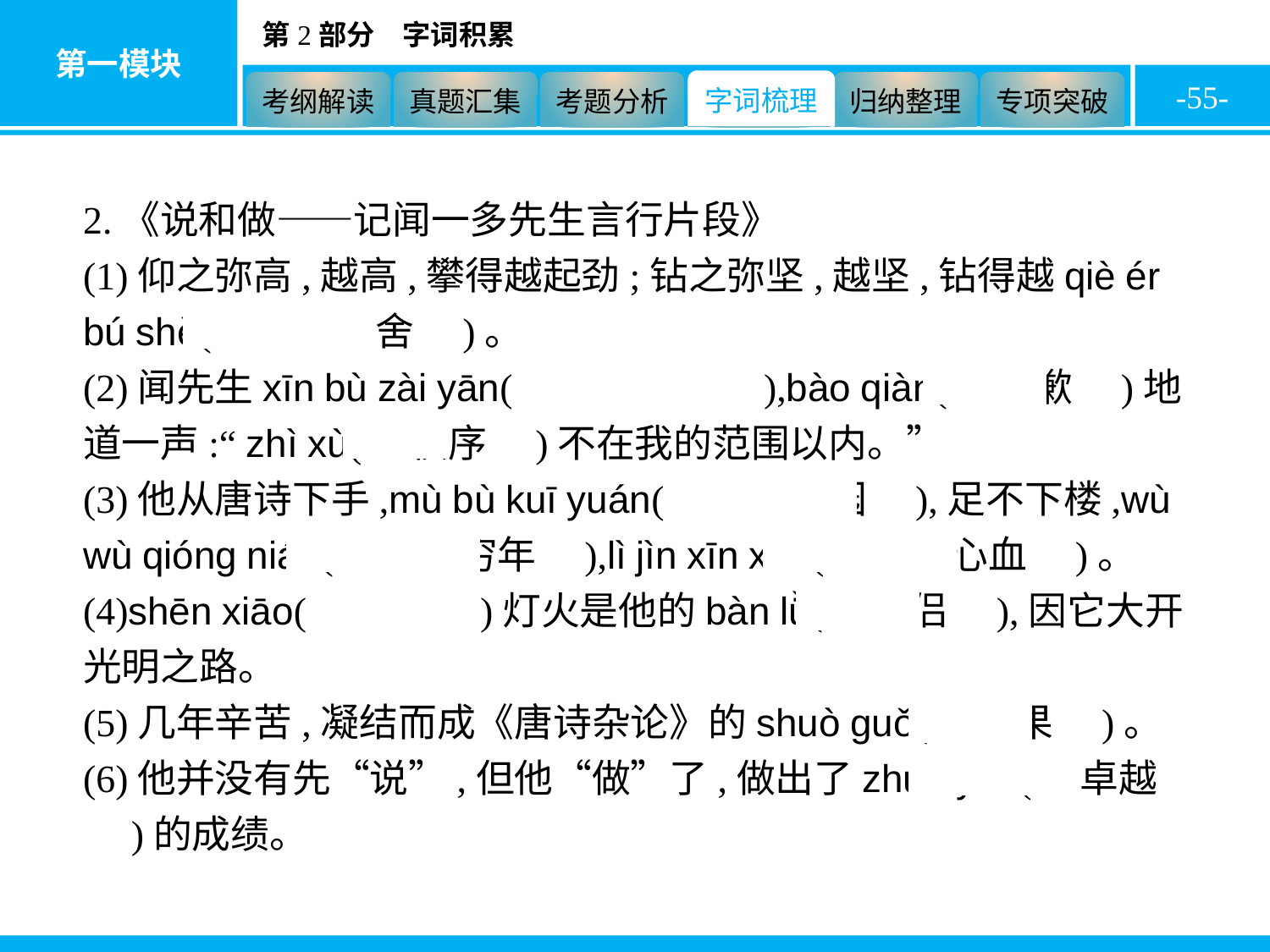

-55-
2.《说和做——记闻一多先生言行片段》
(1)仰之弥高,越高,攀得越起劲;钻之弥坚,越坚,钻得越qiè ér bú shě(　锲而不舍　)。
(2)闻先生xīn bù zài yān(　心不在焉　),bào qiàn(　抱歉　)地道一声:“ zhì xù(　秩序　)不在我的范围以内。”
(3)他从唐诗下手,mù bù kuī yuán(　目不窥园　),足不下楼,wù wù qióng nián(　兀兀穷年　),lì jìn xīn xuè(　沥尽心血　)。
(4)shēn xiāo(　深宵　)灯火是他的bàn lǚ(　伴侣　),因它大开光明之路。
(5)几年辛苦,凝结而成《唐诗杂论》的shuò guǒ(　硕果　)。
(6)他并没有先“说”,但他“做”了,做出了zhuó yuè(　卓越　)的成绩。